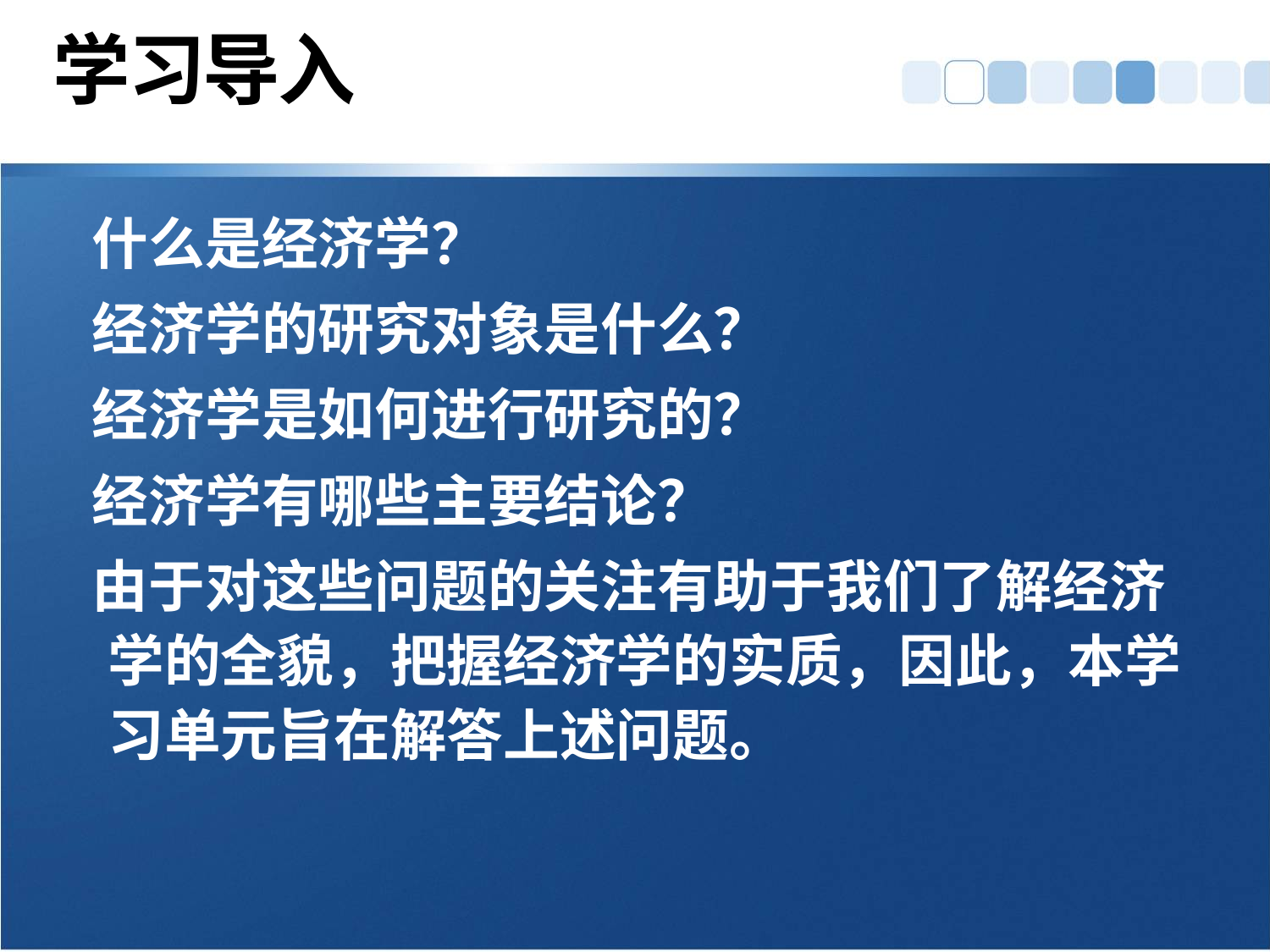

# 学习导入
  什么是经济学？
  经济学的研究对象是什么？
  经济学是如何进行研究的？
  经济学有哪些主要结论？
  由于对这些问题的关注有助于我们了解经济学的全貌，把握经济学的实质，因此，本学习单元旨在解答上述问题。